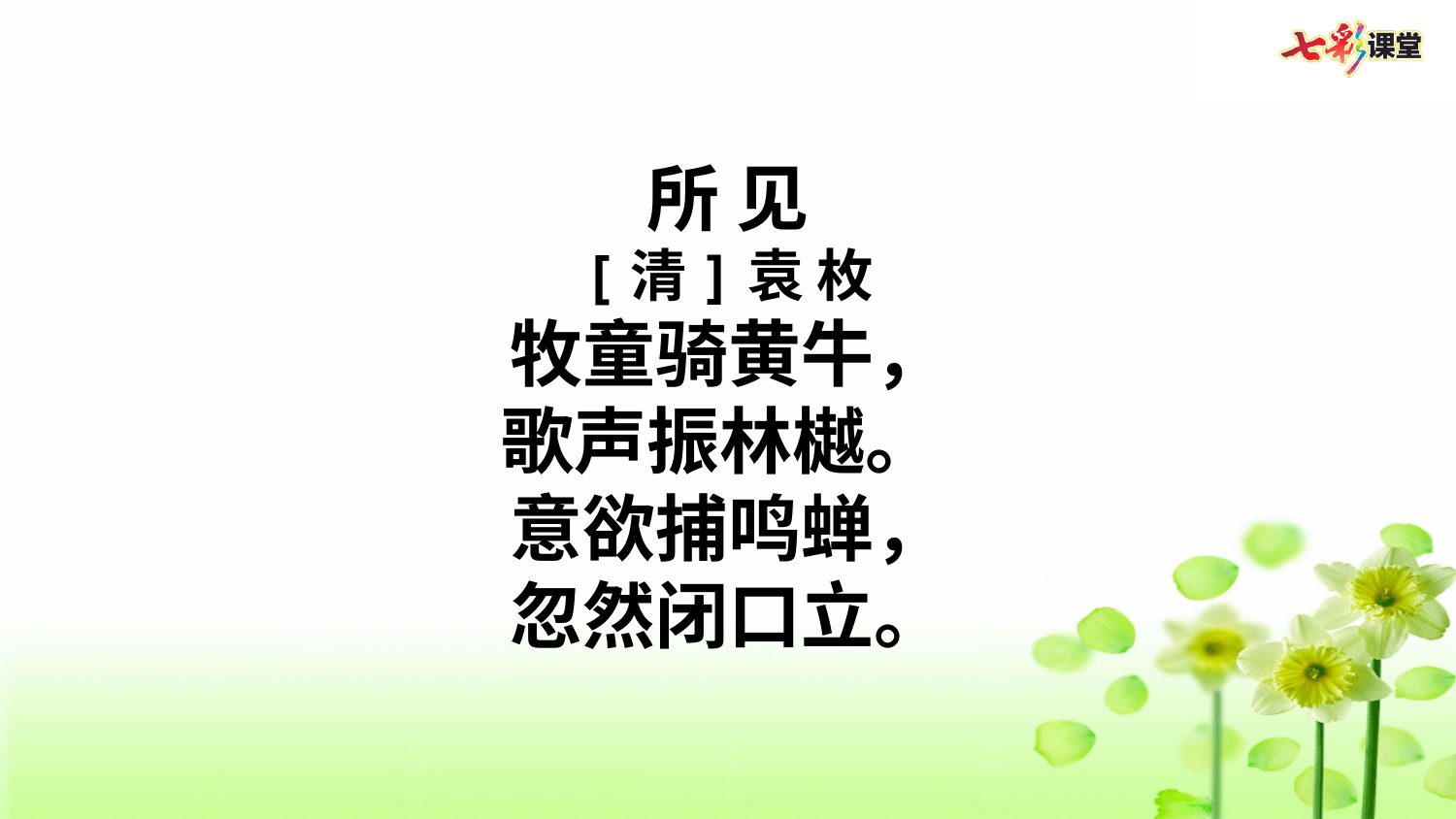

所 见
[清]袁 枚
牧童骑黄牛，
歌声振林樾。
意欲捕鸣蝉，
忽然闭口立。